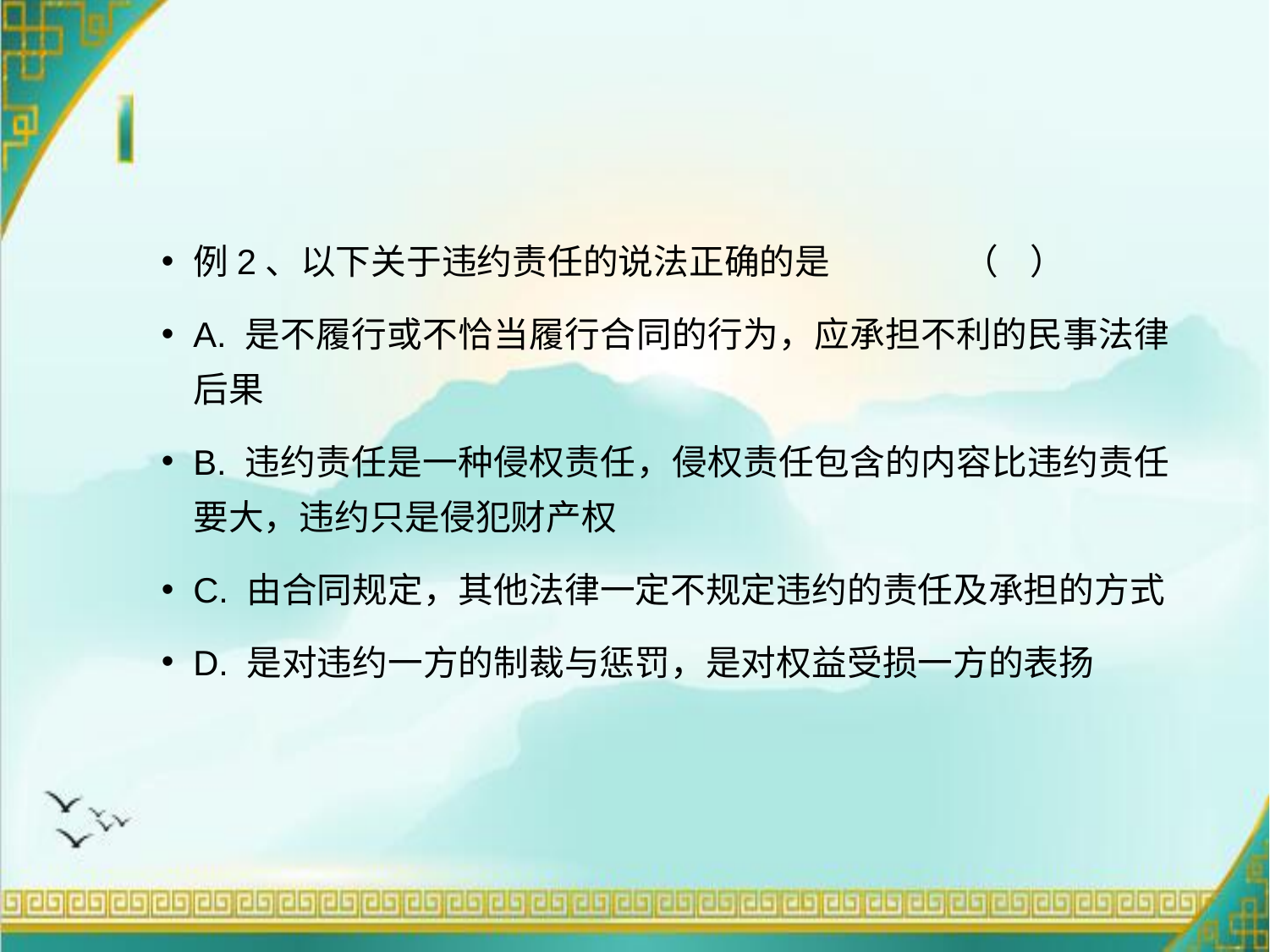

例2、以下关于违约责任的说法正确的是                 （    ）
A. 是不履行或不恰当履行合同的行为，应承担不利的民事法律后果
B. 违约责任是一种侵权责任，侵权责任包含的内容比违约责任要大，违约只是侵犯财产权
C. 由合同规定，其他法律一定不规定违约的责任及承担的方式
D. 是对违约一方的制裁与惩罚，是对权益受损一方的表扬